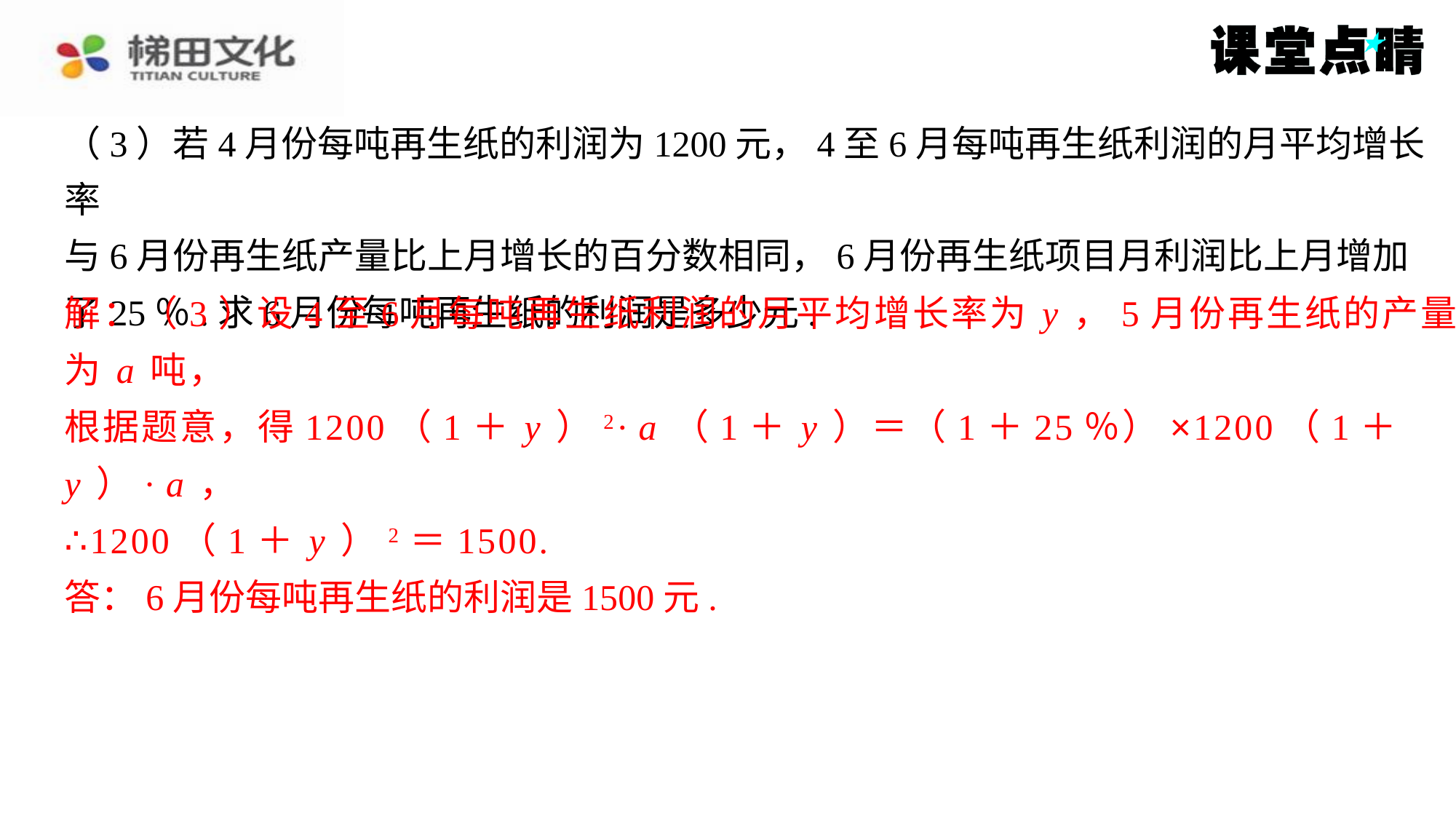

（3）若4月份每吨再生纸的利润为1200元，4至6月每吨再生纸利润的月平均增长率
与6月份再生纸产量比上月增长的百分数相同，6月份再生纸项目月利润比上月增加
了25％.求6月份每吨再生纸的利润是多少元.
解：（3）设4至6月每吨再生纸利润的月平均增长率为 y ，5月份再生纸的产量
为 a 吨，
根据题意，得1200（1＋ y ）2· a （1＋ y ）＝（1＋25％）×1200（1＋
y ）· a ，
∴1200（1＋ y ）2＝1500.
答：6月份每吨再生纸的利润是1500元.
解：（3）设4至6月每吨再生纸利润的月平均增长率为 y ，5月份再生纸的产量
为 a 吨，
根据题意，得1200（1＋ y ）2· a （1＋ y ）＝（1＋25％）×1200（1＋
y ）· a ，
∴1200（1＋ y ）2＝1500.
答：6月份每吨再生纸的利润是1500元.